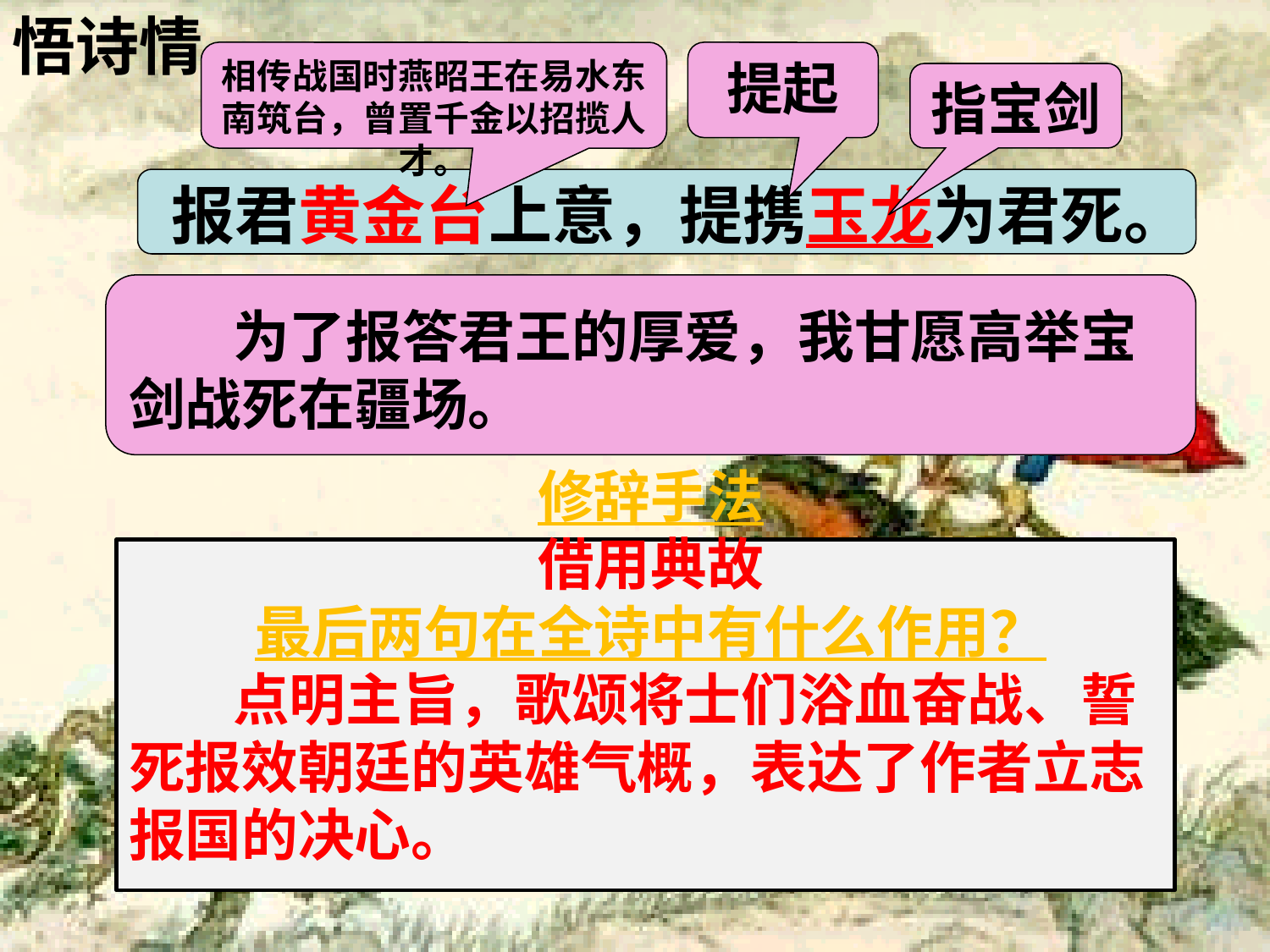

悟诗情
相传战国时燕昭王在易水东南筑台，曾置千金以招揽人才。
提起
指宝剑

报君黄金台上意，提携玉龙为君死。

       为了报答君王的厚爱，我甘愿高举宝剑战死在疆场。
修辞手法
借用典故
最后两句在全诗中有什么作用？
       点明主旨，歌颂将士们浴血奋战、誓死报效朝廷的英雄气概，表达了作者立志报国的决心。